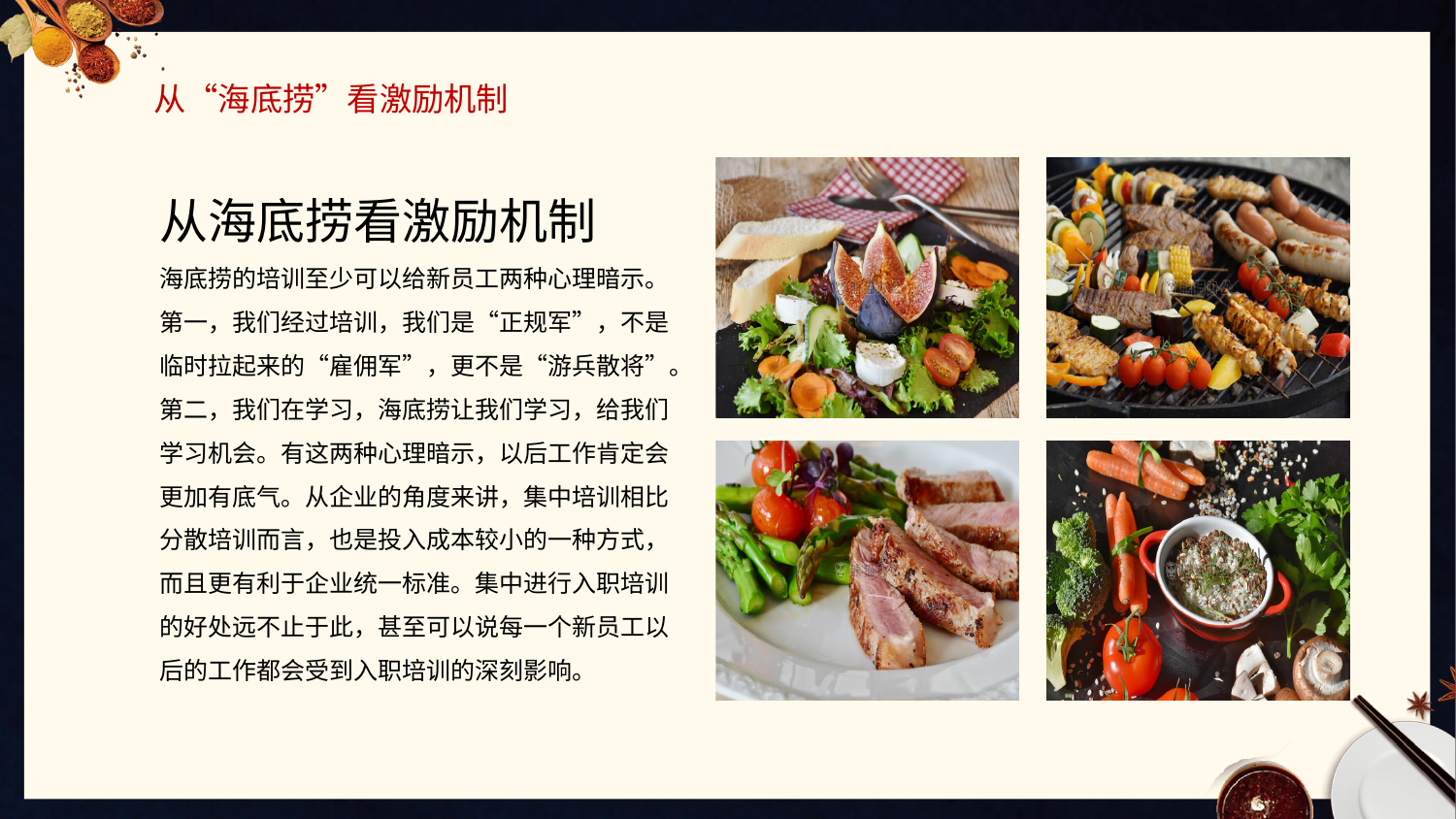

从“海底捞”看激励机制
从海底捞看激励机制
海底捞的培训至少可以给新员工两种心理暗示。第一，我们经过培训，我们是“正规军”，不是临时拉起来的“雇佣军”，更不是“游兵散将”。第二，我们在学习，海底捞让我们学习，给我们学习机会。有这两种心理暗示，以后工作肯定会更加有底气。从企业的角度来讲，集中培训相比分散培训而言，也是投入成本较小的一种方式，而且更有利于企业统一标准。集中进行入职培训的好处远不止于此，甚至可以说每一个新员工以后的工作都会受到入职培训的深刻影响。